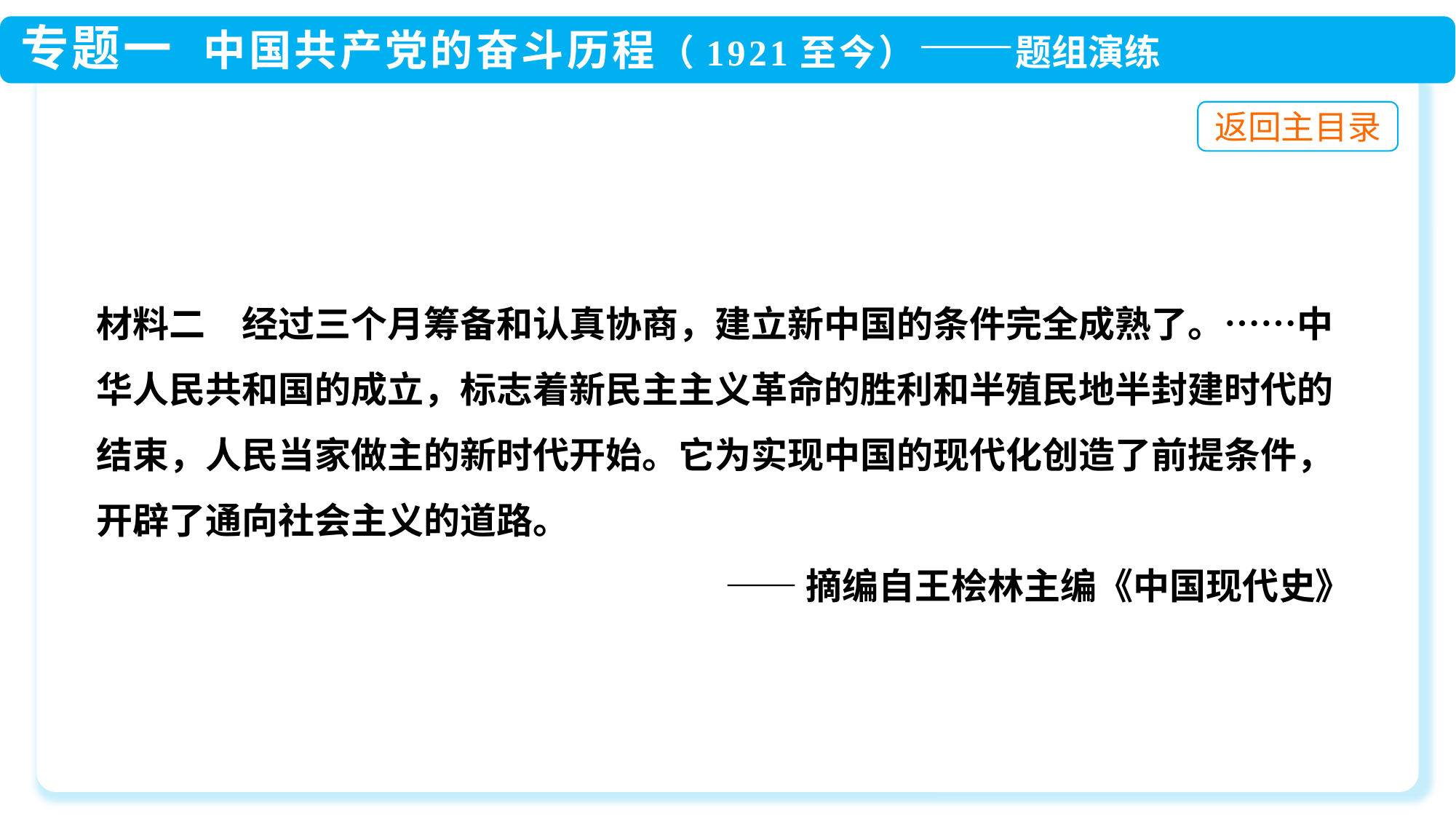

材料二　经过三个月筹备和认真协商，建立新中国的条件完全成熟了。……中华人民共和国的成立，标志着新民主主义革命的胜利和半殖民地半封建时代的结束，人民当家做主的新时代开始。它为实现中国的现代化创造了前提条件，开辟了通向社会主义的道路。
——摘编自王桧林主编《中国现代史》